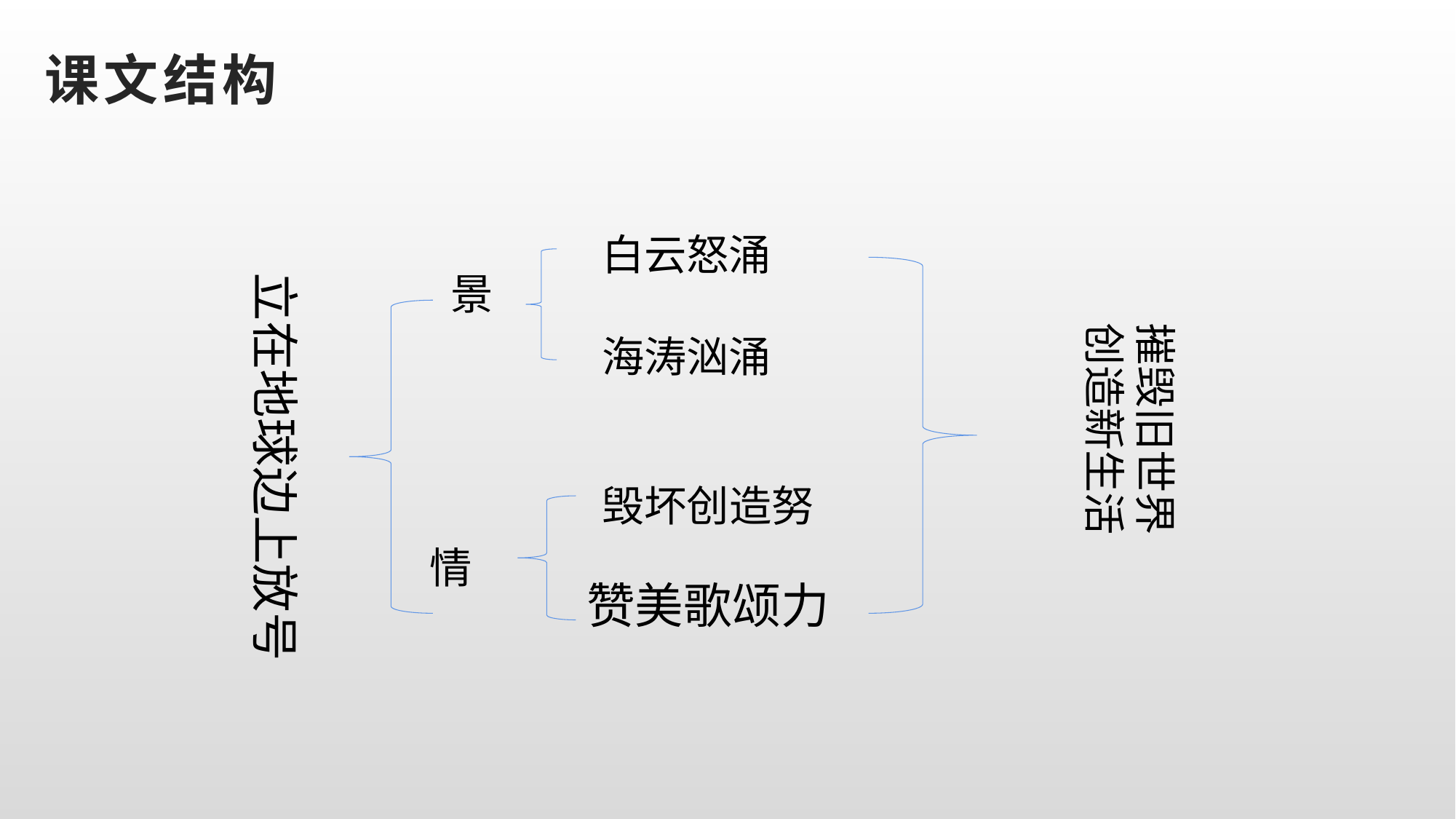

# 课文结构
白云怒涌

立在地球边上放号
景

摧毁旧世界
创造新生活
海涛汹涌
毁坏创造努

情
赞美歌颂力